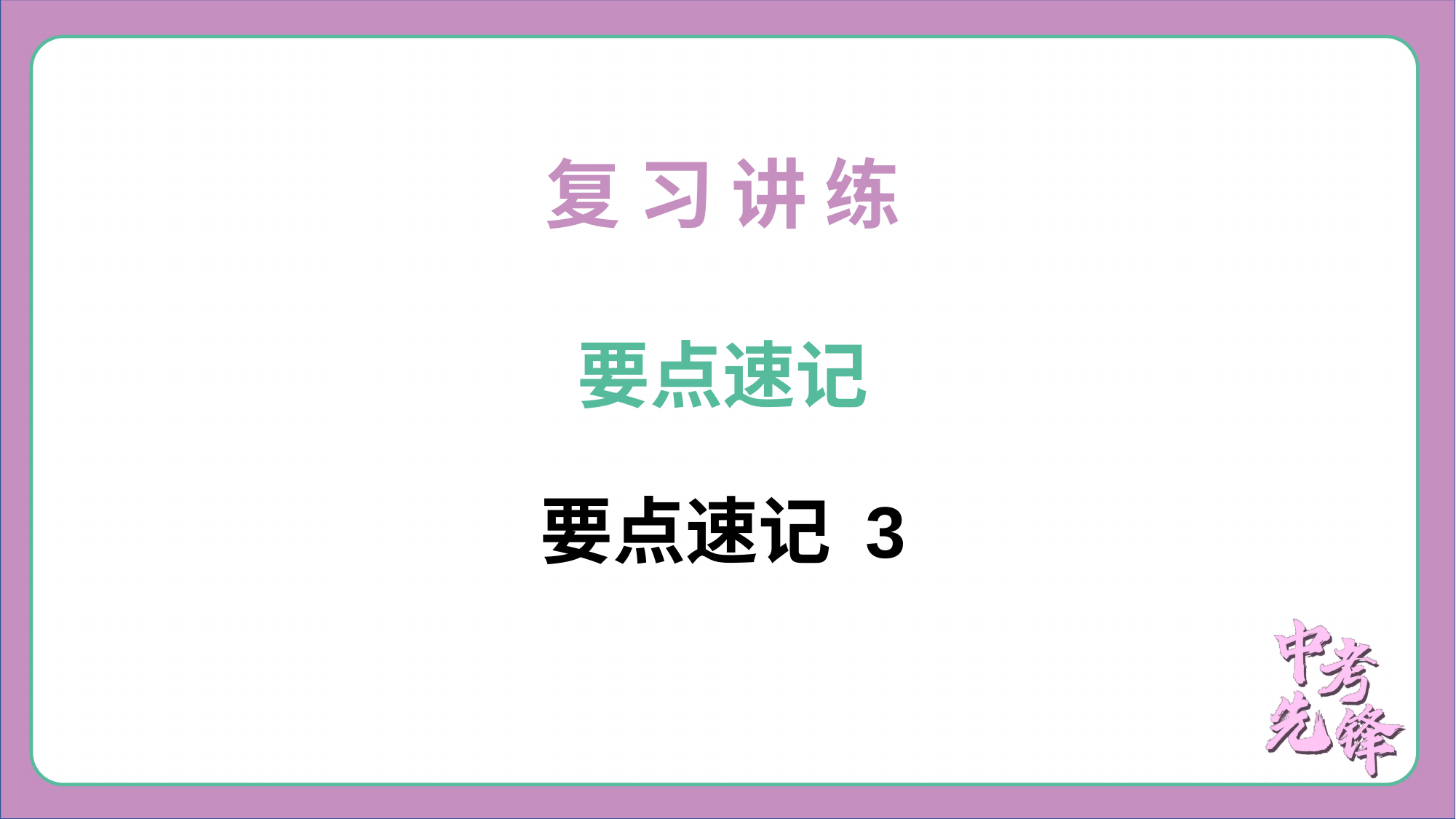

复 习 讲 练
要点速记
要点速记 3